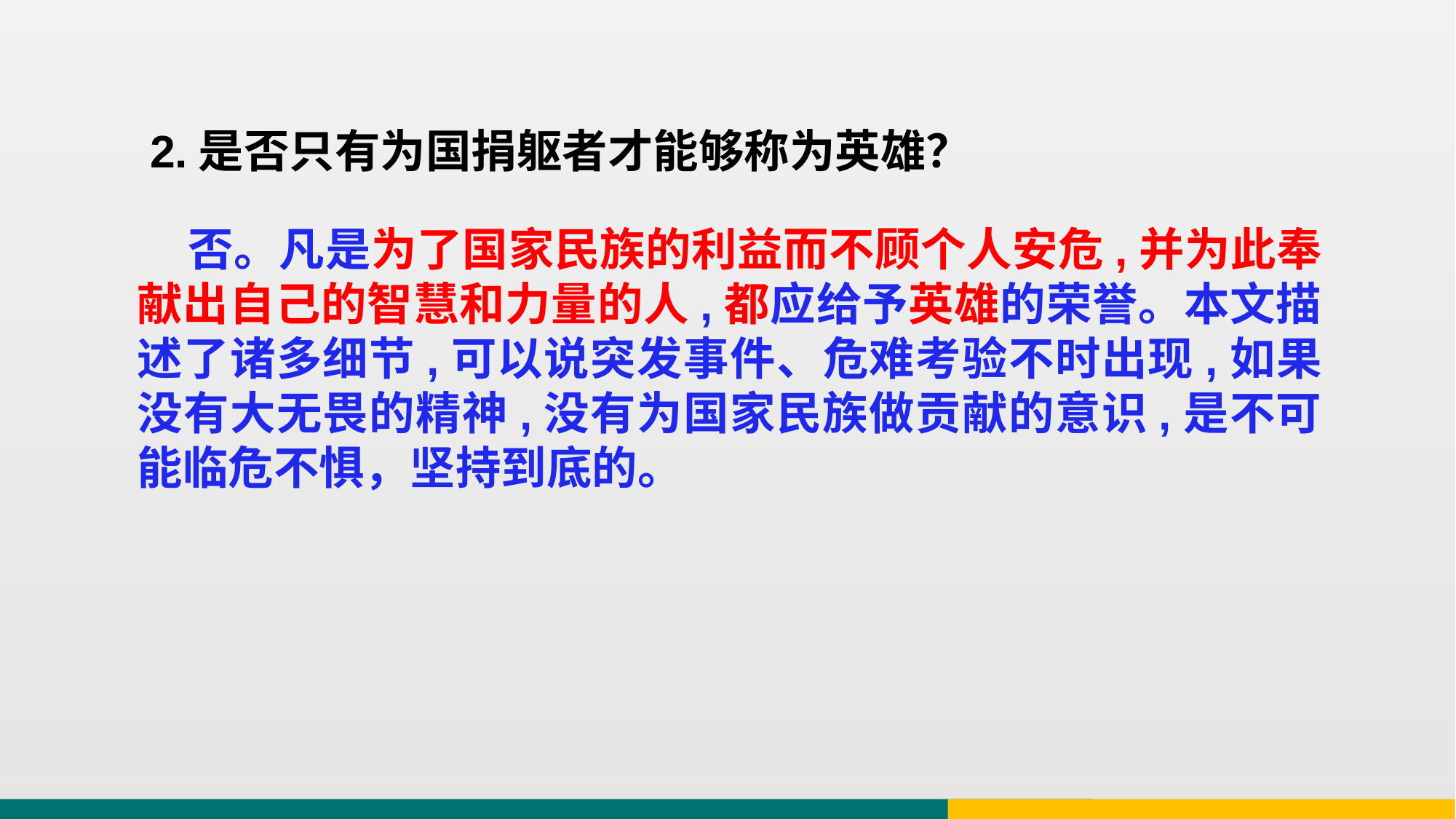

2.是否只有为国捐躯者才能够称为英雄？
    否。凡是为了国家民族的利益而不顾个人安危,并为此奉献出自己的智慧和力量的人,都应给予英雄的荣誉。本文描述了诸多细节,可以说突发事件、危难考验不时出现,如果没有大无畏的精神,没有为国家民族做贡献的意识,是不可能临危不惧，坚持到底的。